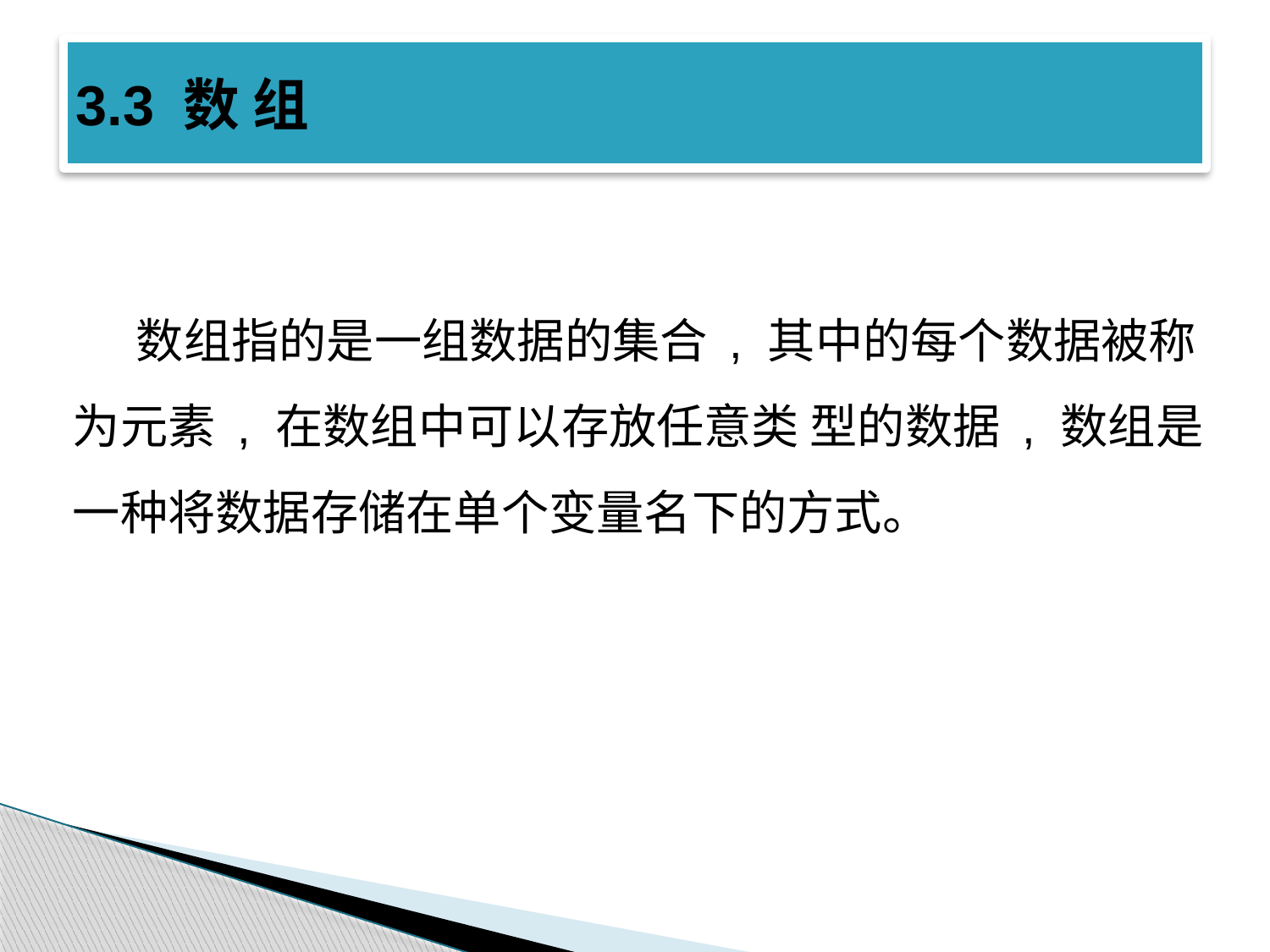

# 3.3 数 组
数组指的是一组数据的集合 , 其中的每个数据被称为元素 , 在数组中可以存放任意类 型的数据 , 数组是一种将数据存储在单个变量名下的方式。